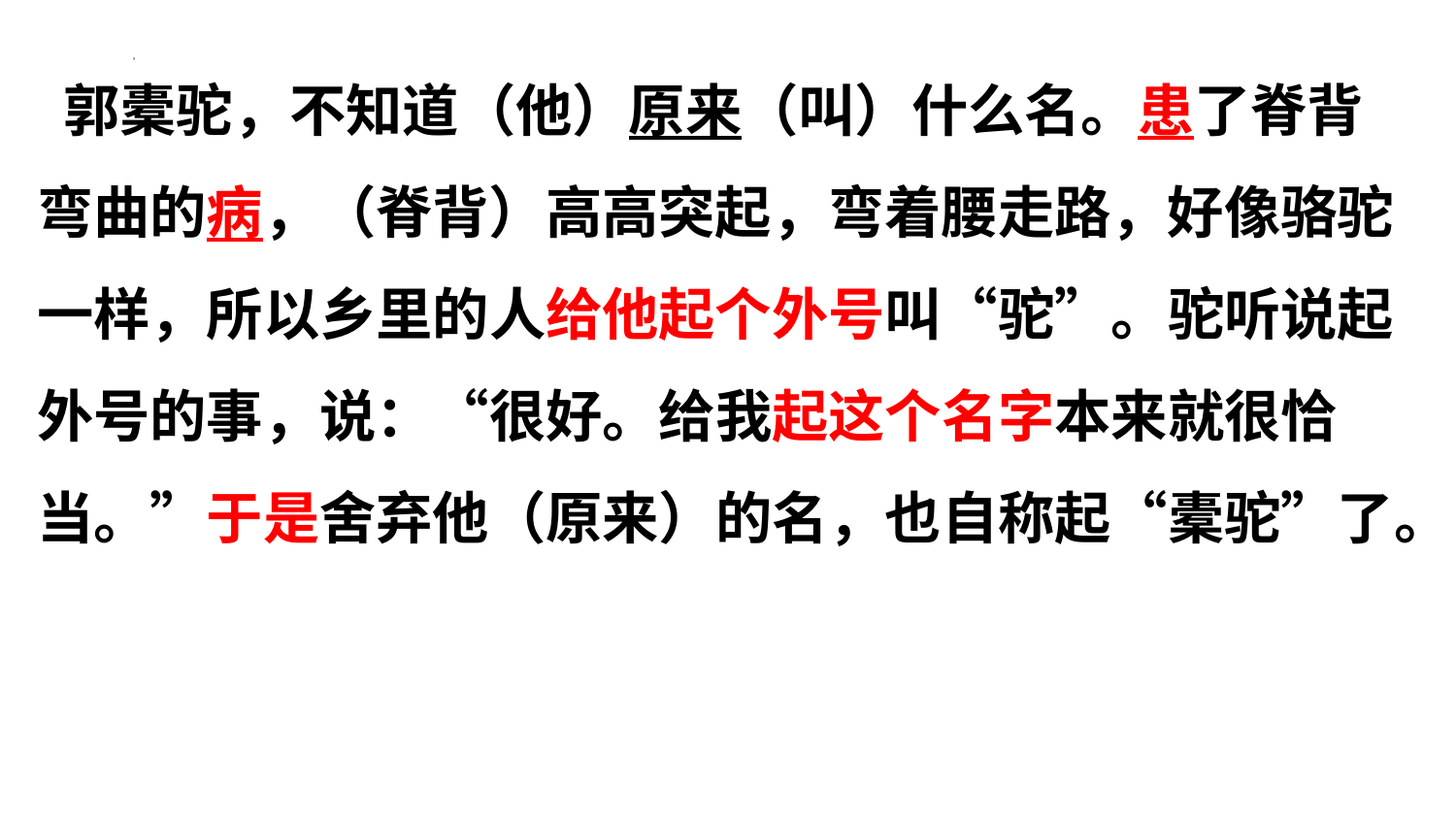

郭橐驼，不知道（他）原来（叫）什么名。患了脊背弯曲的病，（脊背）高高突起，弯着腰走路，好像骆驼一样，所以乡里的人给他起个外号叫“驼”。驼听说起外号的事，说：“很好。给我起这个名字本来就很恰当。”于是舍弃他（原来）的名，也自称起“橐驼”了。